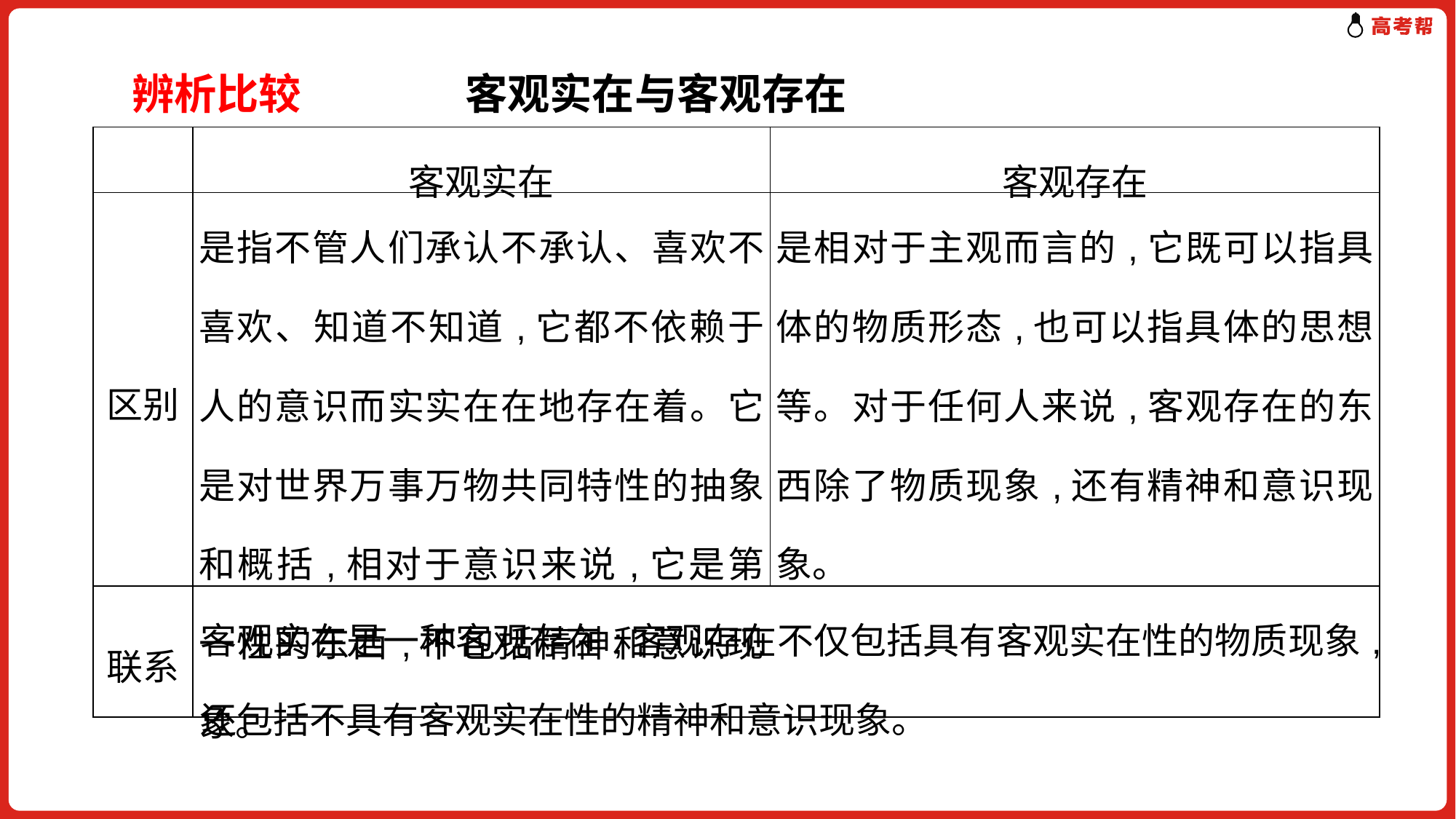

辨析比较                 客观实在与客观存在
|  | 客观实在 | 客观存在 |
| --- | --- | --- |
| 区别 | 是指不管人们承认不承认、喜欢不喜欢、知道不知道,它都不依赖于人的意识而实实在在地存在着。它是对世界万事万物共同特性的抽象和概括,相对于意识来说,它是第一性的东西,不包括精神和意识现象。 | 是相对于主观而言的,它既可以指具体的物质形态,也可以指具体的思想等。对于任何人来说,客观存在的东西除了物质现象,还有精神和意识现象。 |
| 联系 | 客观实在是一种客观存在;客观存在不仅包括具有客观实在性的物质现象,还包括不具有客观实在性的精神和意识现象。 |  |